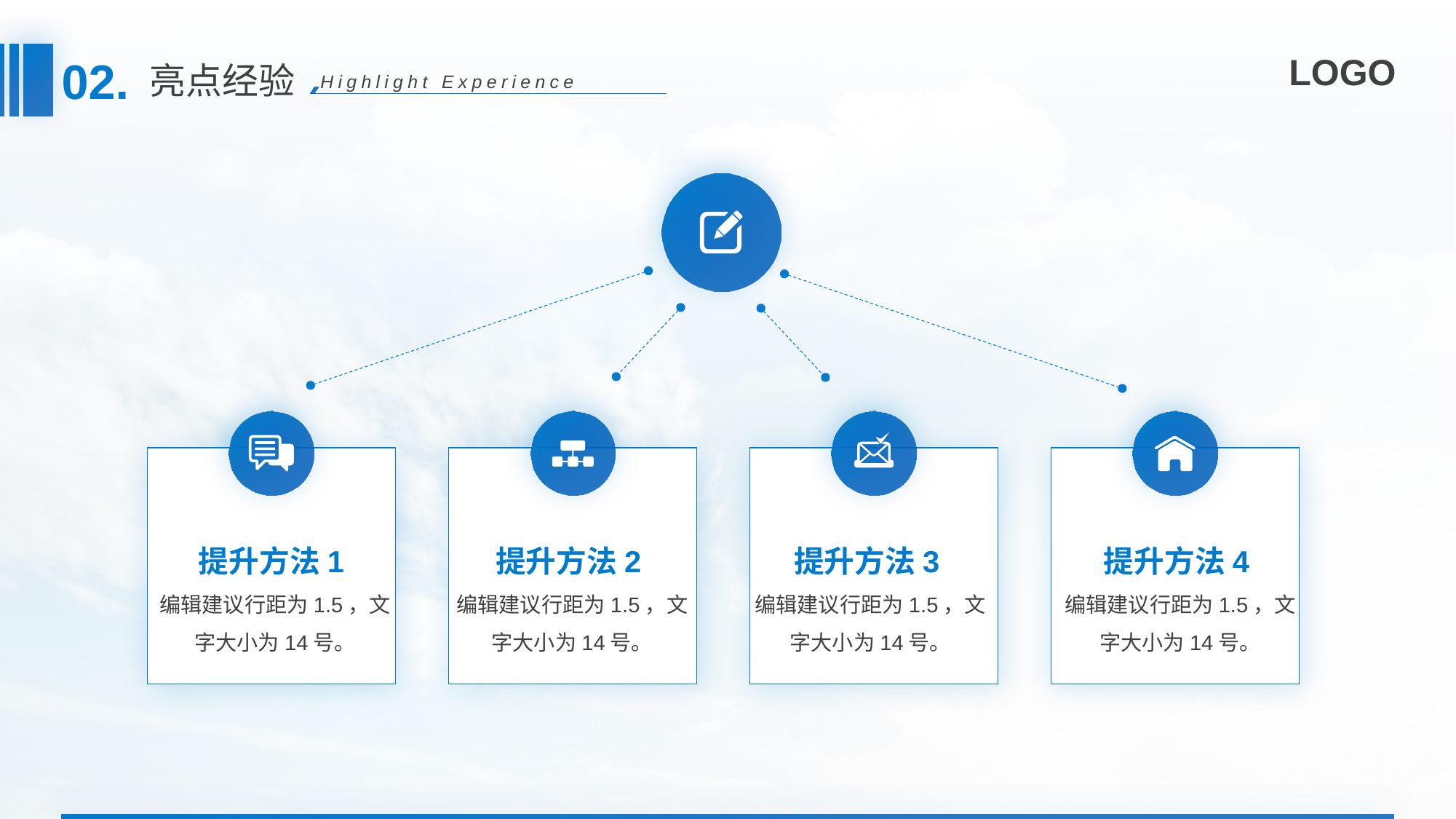

02.
亮点经验
Highlight Experience

提升方法1
提升方法2
提升方法3
提升方法4
编辑建议行距为1.5，文字大小为14号。
编辑建议行距为1.5，文字大小为14号。
编辑建议行距为1.5，文字大小为14号。
编辑建议行距为1.5，文字大小为14号。